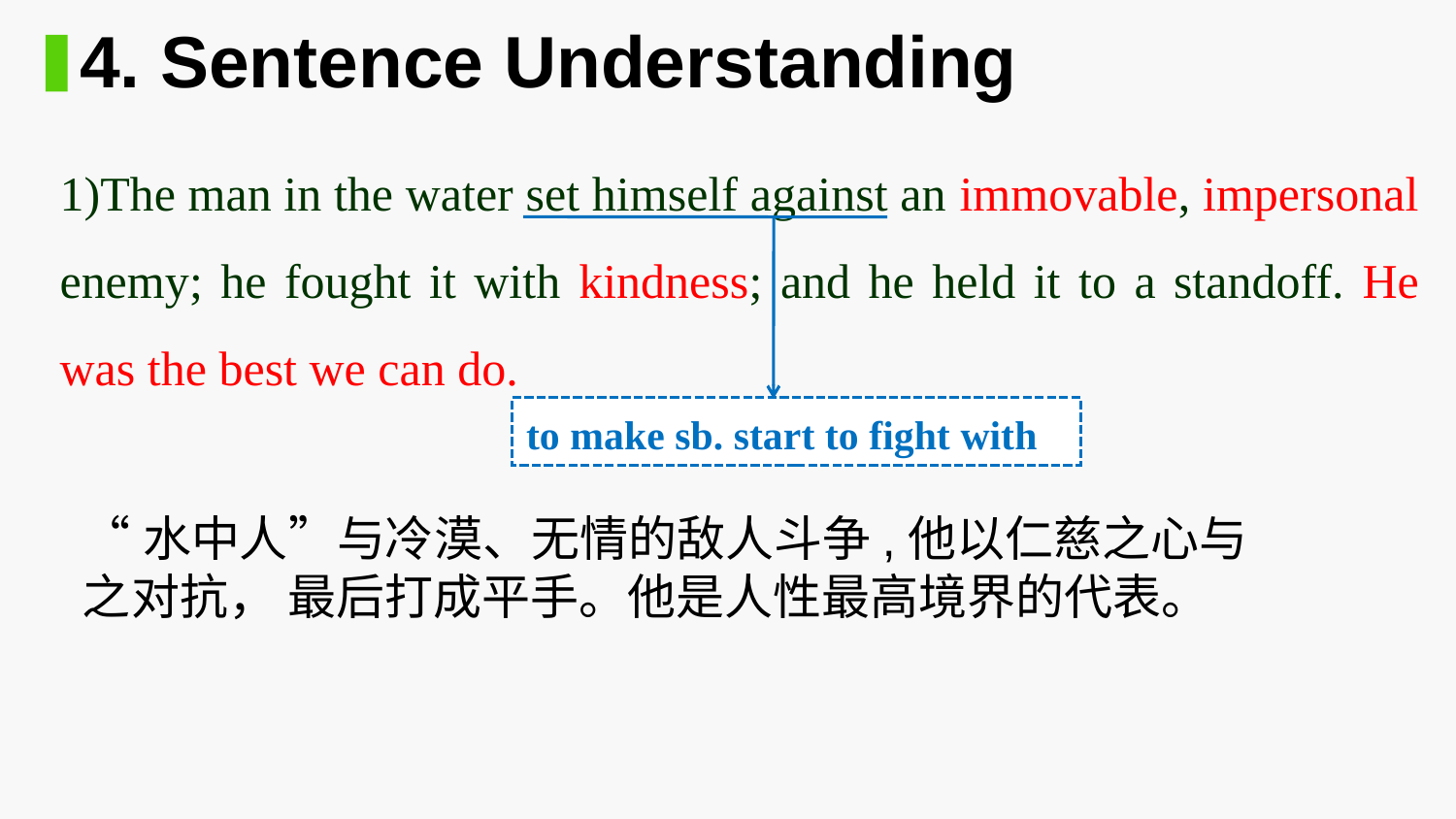

4. Sentence Understanding

1)The man in the water set himself against an immovable, impersonal enemy; he fought it with kindness; and he held it to a standoff. He was the best we can do.

to make sb. start to fight with
“水中人”与冷漠、无情的敌人斗争,他以仁慈之心与之对抗， 最后打成平手。他是人性最高境界的代表。